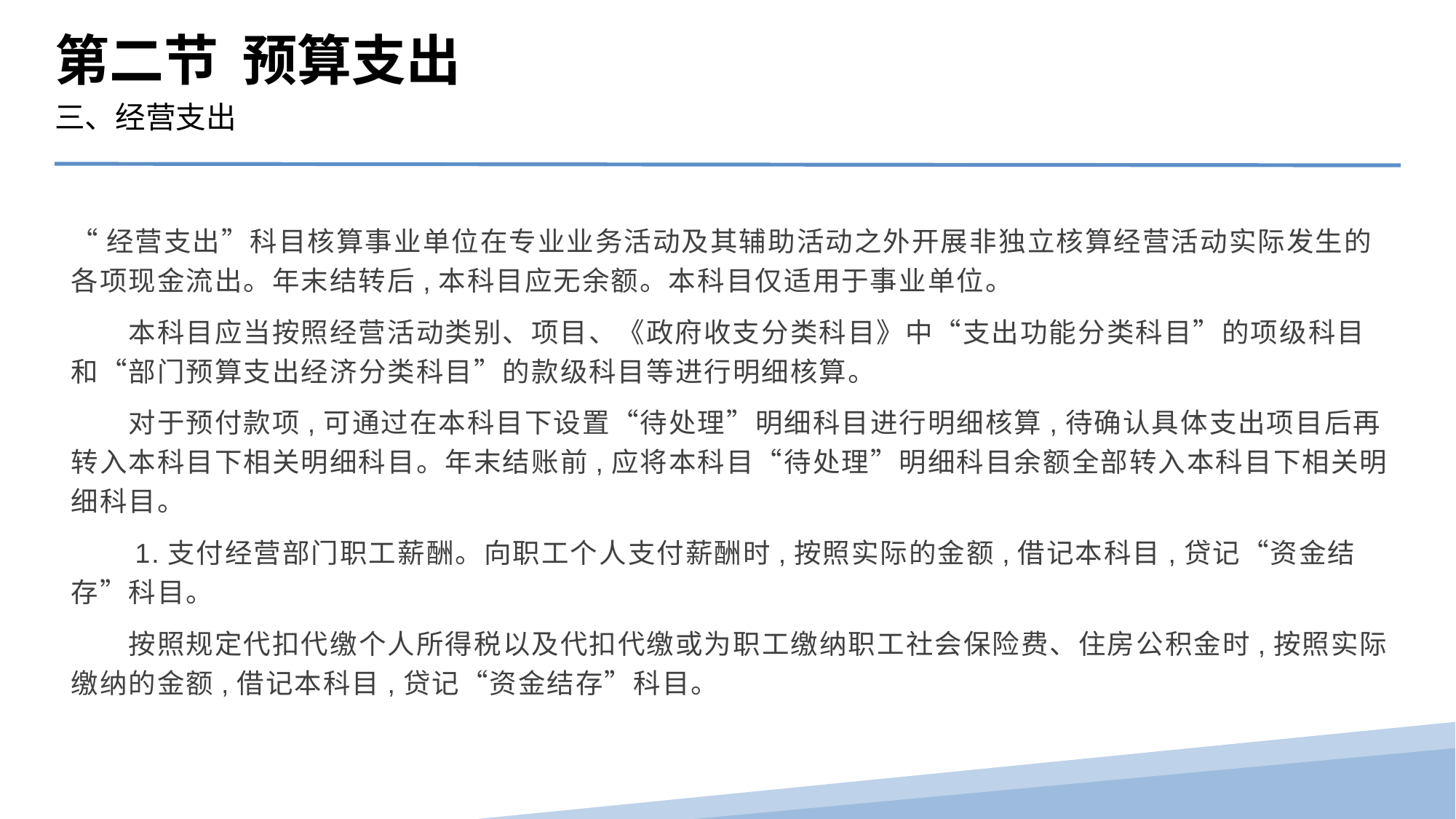

第二节  预算支出
三、经营支出
“经营支出”科目核算事业单位在专业业务活动及其辅助活动之外开展非独立核算经营活动实际发生的各项现金流出。年末结转后,本科目应无余额。本科目仅适用于事业单位。
　　本科目应当按照经营活动类别、项目、《政府收支分类科目》中“支出功能分类科目”的项级科目和“部门预算支出经济分类科目”的款级科目等进行明细核算。
　　对于预付款项,可通过在本科目下设置“待处理”明细科目进行明细核算,待确认具体支出项目后再转入本科目下相关明细科目。年末结账前,应将本科目“待处理”明细科目余额全部转入本科目下相关明细科目。
　　1.支付经营部门职工薪酬。向职工个人支付薪酬时,按照实际的金额,借记本科目,贷记“资金结存”科目。
　　按照规定代扣代缴个人所得税以及代扣代缴或为职工缴纳职工社会保险费、住房公积金时,按照实际缴纳的金额,借记本科目,贷记“资金结存”科目。